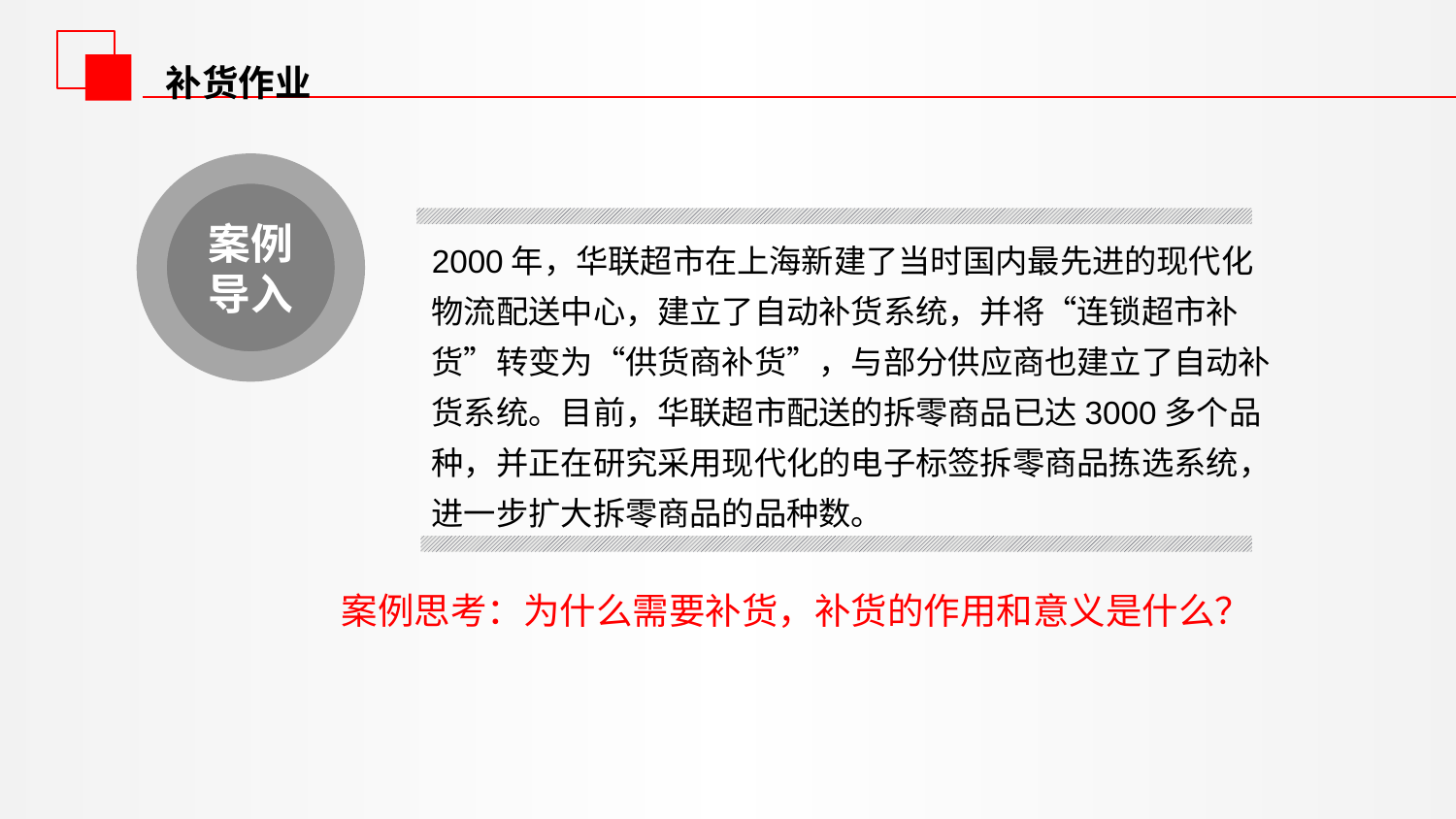

补货作业
案例导入

2000年，华联超市在上海新建了当时国内最先进的现代化物流配送中心，建立了自动补货系统，并将“连锁超市补货”转变为“供货商补货”，与部分供应商也建立了自动补货系统。目前，华联超市配送的拆零商品已达3000多个品种，并正在研究采用现代化的电子标签拆零商品拣选系统，进一步扩大拆零商品的品种数。

案例思考：为什么需要补货，补货的作用和意义是什么？